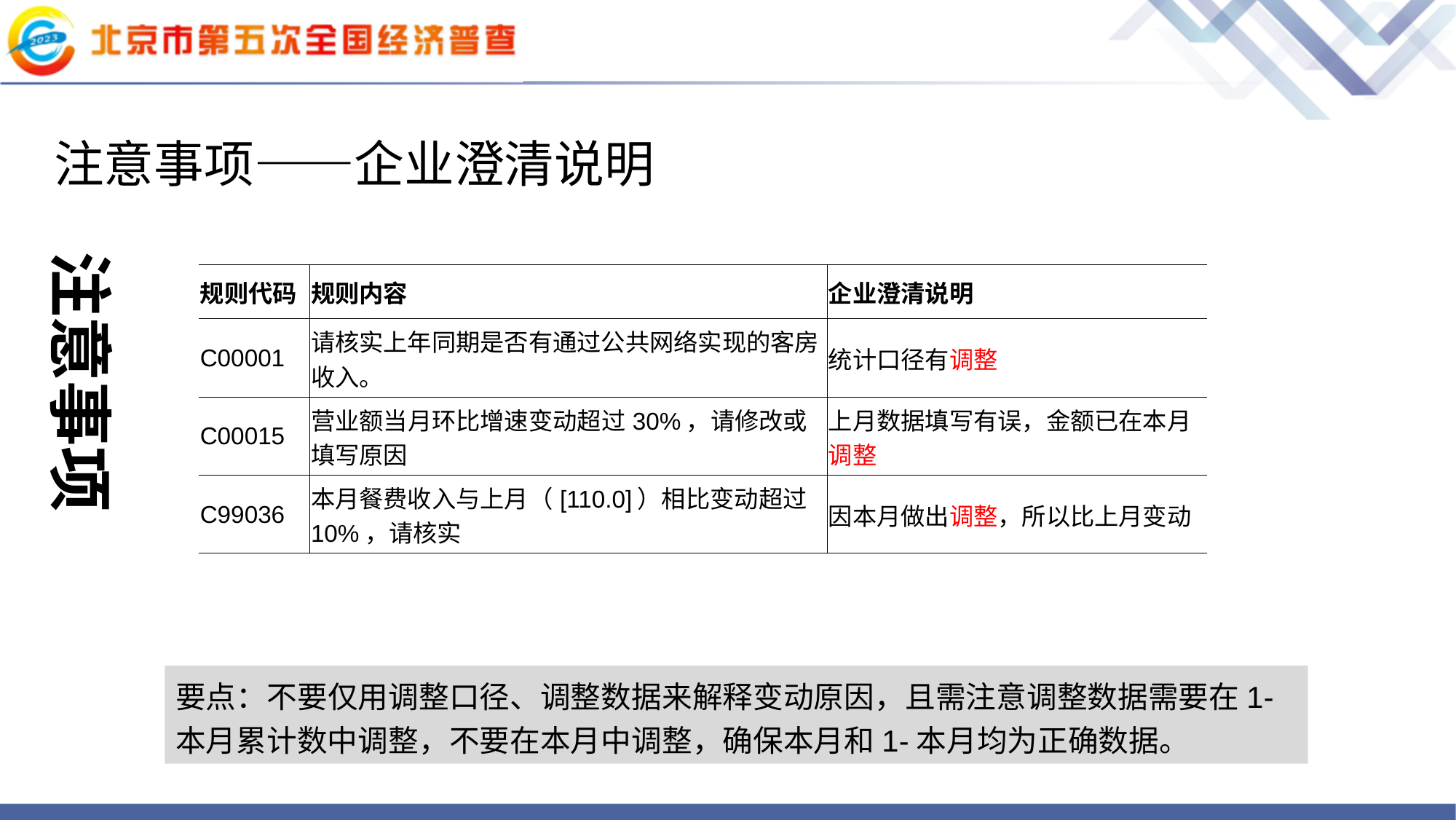

#
注意事项——企业澄清说明
注意事项
| 规则代码 | 规则内容 | 企业澄清说明 |
| --- | --- | --- |
| C00001 | 请核实上年同期是否有通过公共网络实现的客房收入。 | 统计口径有调整 |
| C00015 | 营业额当月环比增速变动超过30%，请修改或填写原因 | 上月数据填写有误，金额已在本月调整 |
| C99036 | 本月餐费收入与上月（[110.0]）相比变动超过10%，请核实 | 因本月做出调整，所以比上月变动 |
要点：不要仅用调整口径、调整数据来解释变动原因，且需注意调整数据需要在1-本月累计数中调整，不要在本月中调整，确保本月和1-本月均为正确数据。